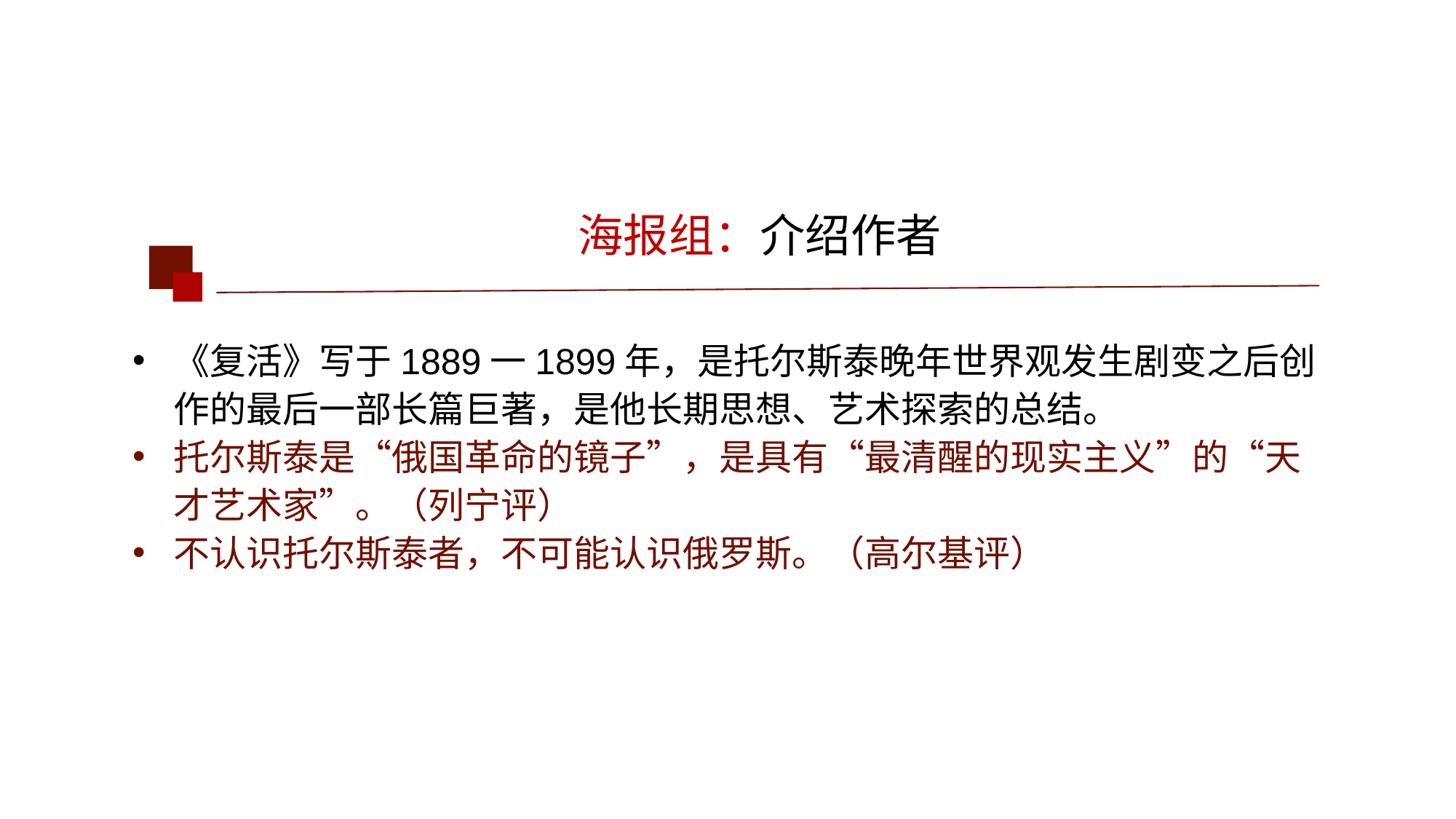

海报组：介绍作者

《复活》写于1889一1899年，是托尔斯泰晚年世界观发生剧变之后创作的最后一部长篇巨著，是他长期思想、艺术探索的总结。
托尔斯泰是“俄国革命的镜子”，是具有“最清醒的现实主义”的“天才艺术家”。（列宁评）
不认识托尔斯泰者，不可能认识俄罗斯。（高尔基评）